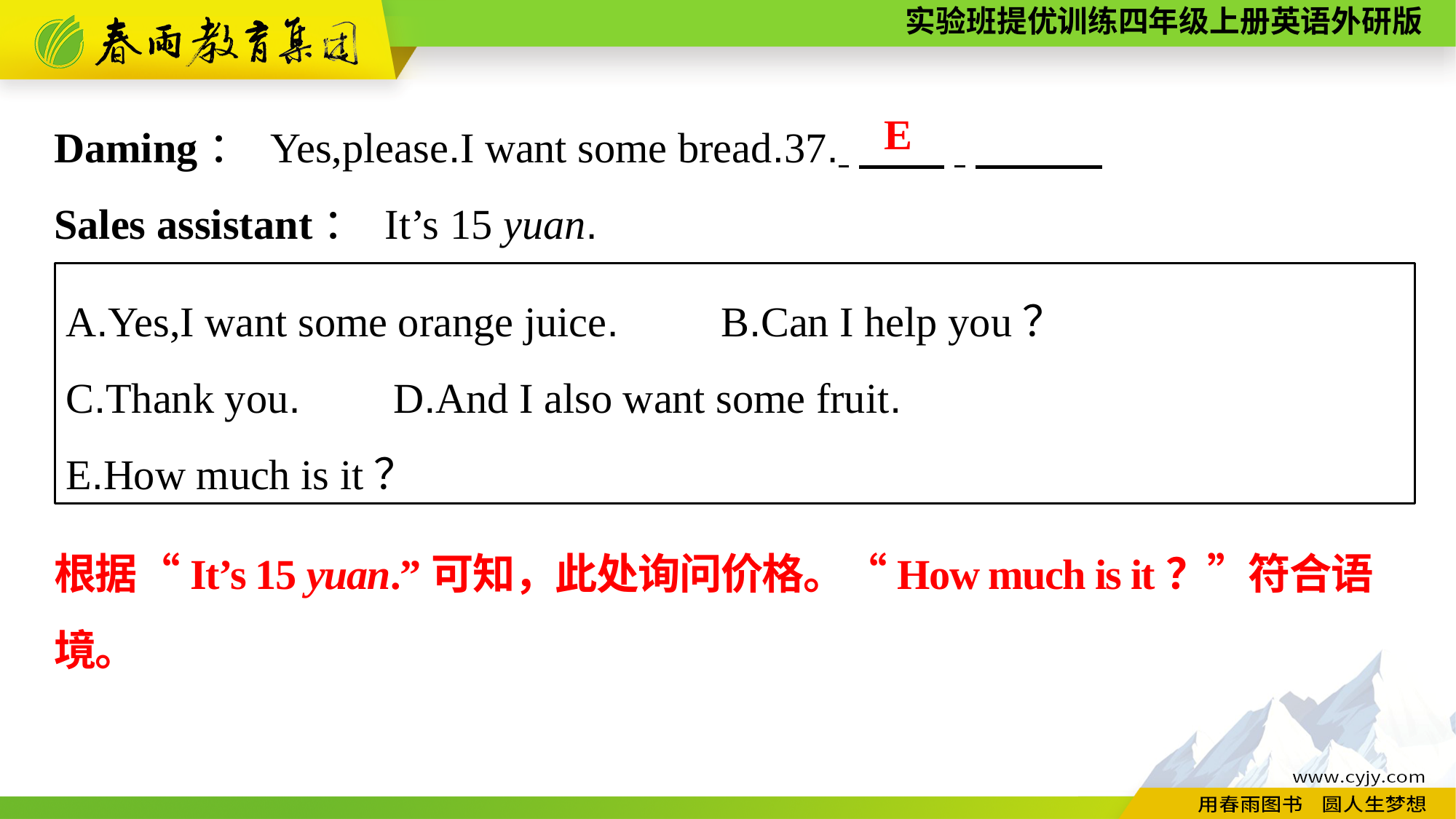

Daming： Yes,please.I want some bread.37. 　　.
Sales assistant： It’s 15 yuan.
E
A.Yes,I want some orange juice.	B.Can I help you？
C.Thank you.	D.And I also want some fruit.
E.How much is it？
根据“It’s 15 yuan.”可知，此处询问价格。“How much is it？”符合语境。